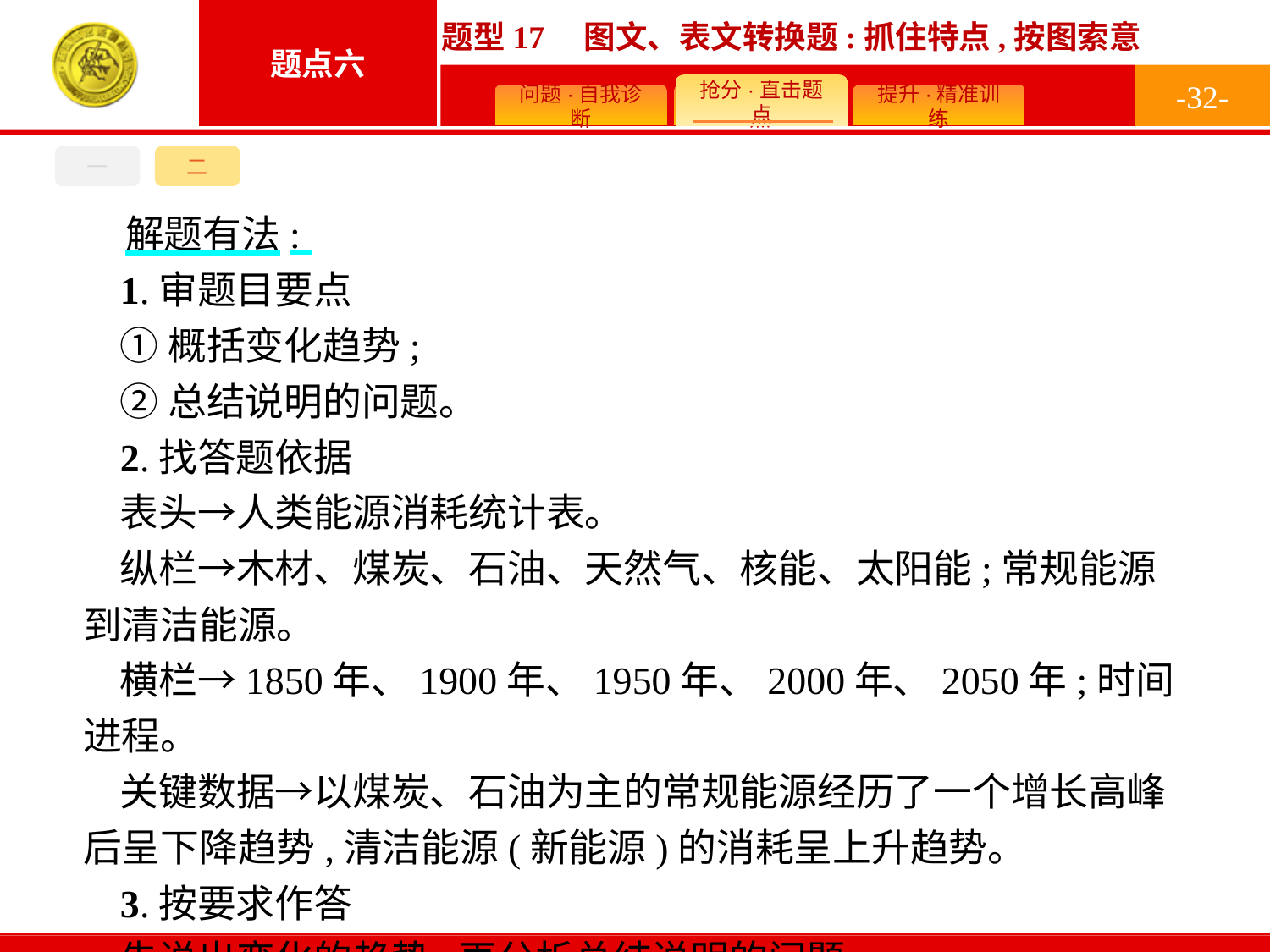

-32-
一
二
解题有法:
1.审题目要点
①概括变化趋势;
②总结说明的问题。
2.找答题依据
表头→人类能源消耗统计表。
纵栏→木材、煤炭、石油、天然气、核能、太阳能;常规能源到清洁能源。
横栏→1850年、1900年、1950年、2000年、2050年;时间进程。
关键数据→以煤炭、石油为主的常规能源经历了一个增长高峰后呈下降趋势,清洁能源(新能源)的消耗呈上升趋势。
3.按要求作答
先说出变化的趋势,再分析总结说明的问题。